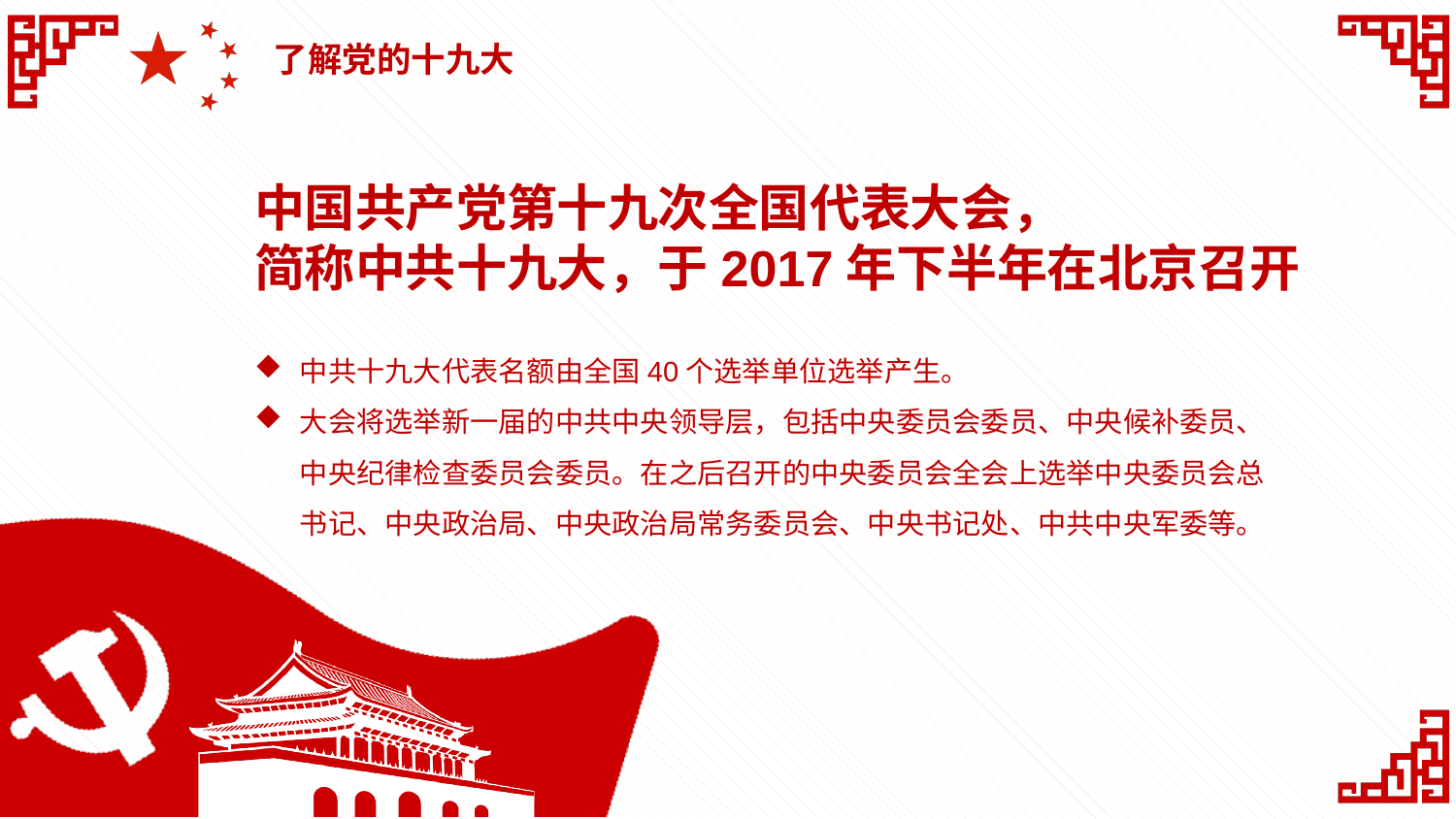

了解党的十九大
中国共产党第十九次全国代表大会，
简称中共十九大，于2017年下半年在北京召开
中共十九大代表名额由全国40个选举单位选举产生。
大会将选举新一届的中共中央领导层，包括中央委员会委员、中央候补委员、中央纪律检查委员会委员。在之后召开的中央委员会全会上选举中央委员会总书记、中央政治局、中央政治局常务委员会、中央书记处、中共中央军委等。